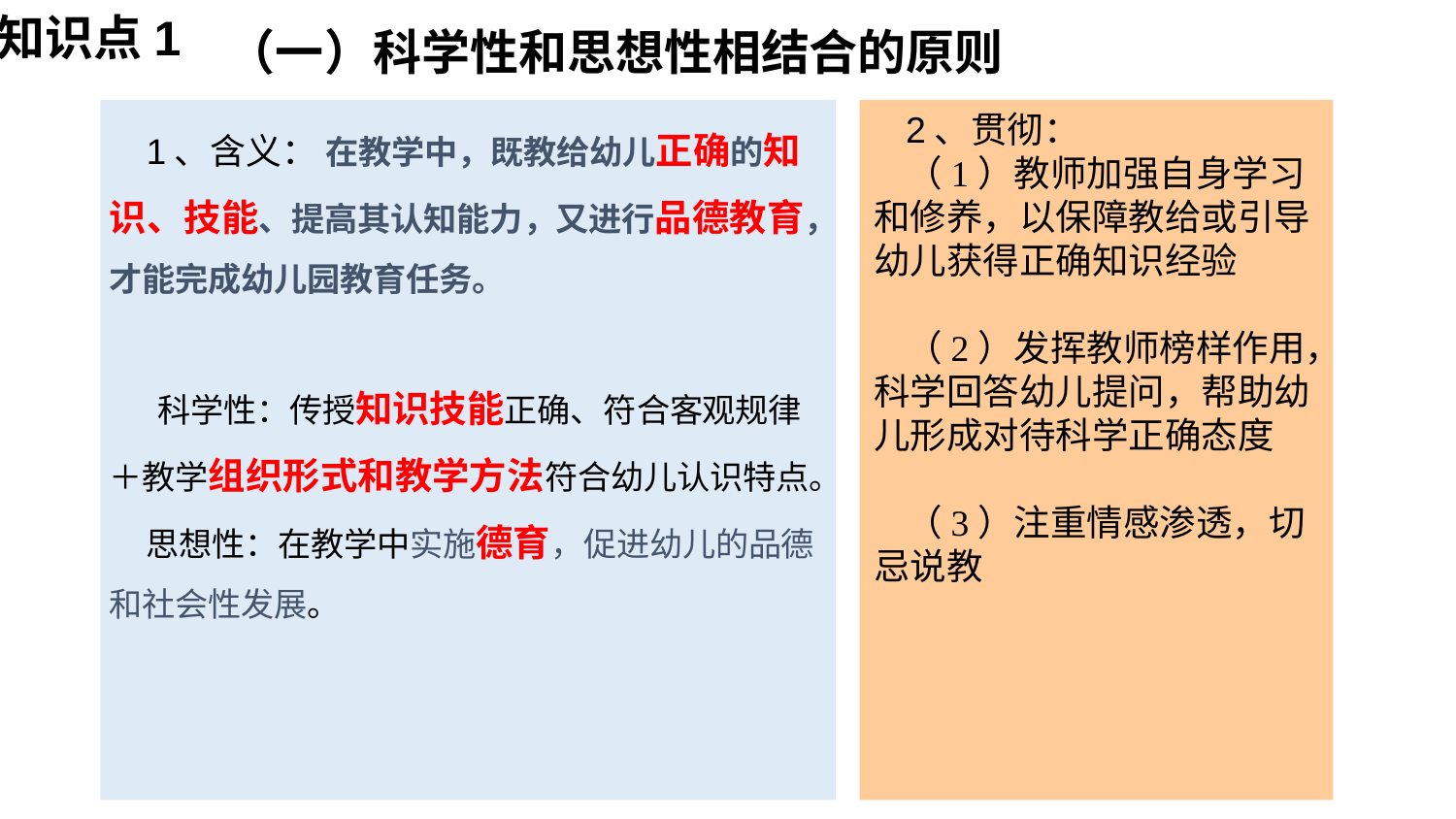

知识点1
# （一）科学性和思想性相结合的原则
    1、含义： 在教学中，既教给幼儿正确的知识、技能、提高其认知能力，又进行品德教育，才能完成幼儿园教育任务。

     科学性：传授知识技能正确、符合客观规律＋教学组织形式和教学方法符合幼儿认识特点。
    思想性：在教学中实施德育，促进幼儿的品德和社会性发展。

2、贯彻：
（1）教师加强自身学习和修养，以保障教给或引导幼儿获得正确知识经验

（2）发挥教师榜样作用，科学回答幼儿提问，帮助幼儿形成对待科学正确态度

（3）注重情感渗透，切忌说教